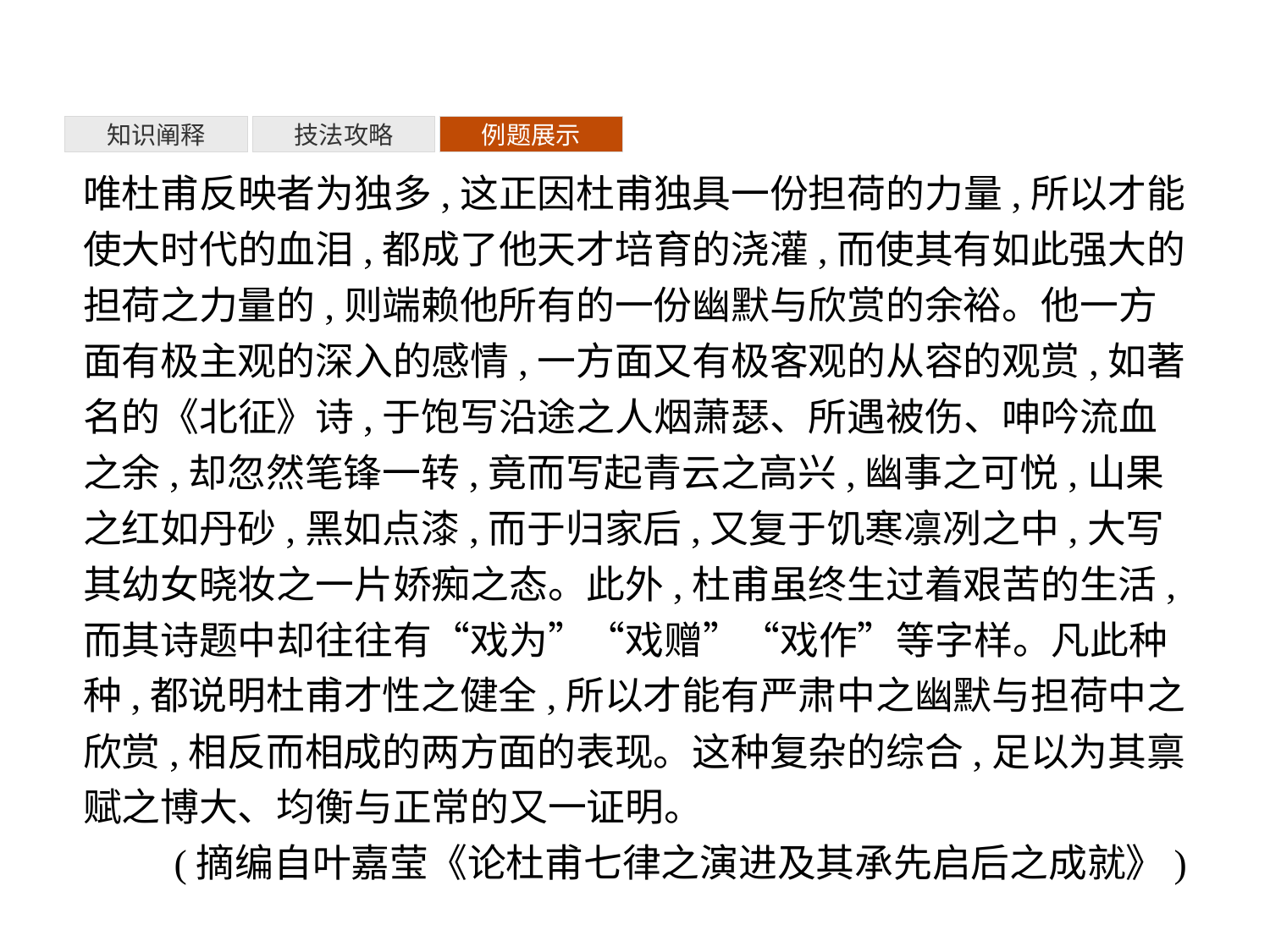

知识阐释
技法攻略
例题展示
唯杜甫反映者为独多,这正因杜甫独具一份担荷的力量,所以才能使大时代的血泪,都成了他天才培育的浇灌,而使其有如此强大的担荷之力量的,则端赖他所有的一份幽默与欣赏的余裕。他一方面有极主观的深入的感情,一方面又有极客观的从容的观赏,如著名的《北征》诗,于饱写沿途之人烟萧瑟、所遇被伤、呻吟流血之余,却忽然笔锋一转,竟而写起青云之高兴,幽事之可悦,山果之红如丹砂,黑如点漆,而于归家后,又复于饥寒凛冽之中,大写其幼女晓妆之一片娇痴之态。此外,杜甫虽终生过着艰苦的生活,而其诗题中却往往有“戏为”“戏赠”“戏作”等字样。凡此种种,都说明杜甫才性之健全,所以才能有严肃中之幽默与担荷中之欣赏,相反而相成的两方面的表现。这种复杂的综合,足以为其禀赋之博大、均衡与正常的又一证明。
(摘编自叶嘉莹《论杜甫七律之演进及其承先启后之成就》)